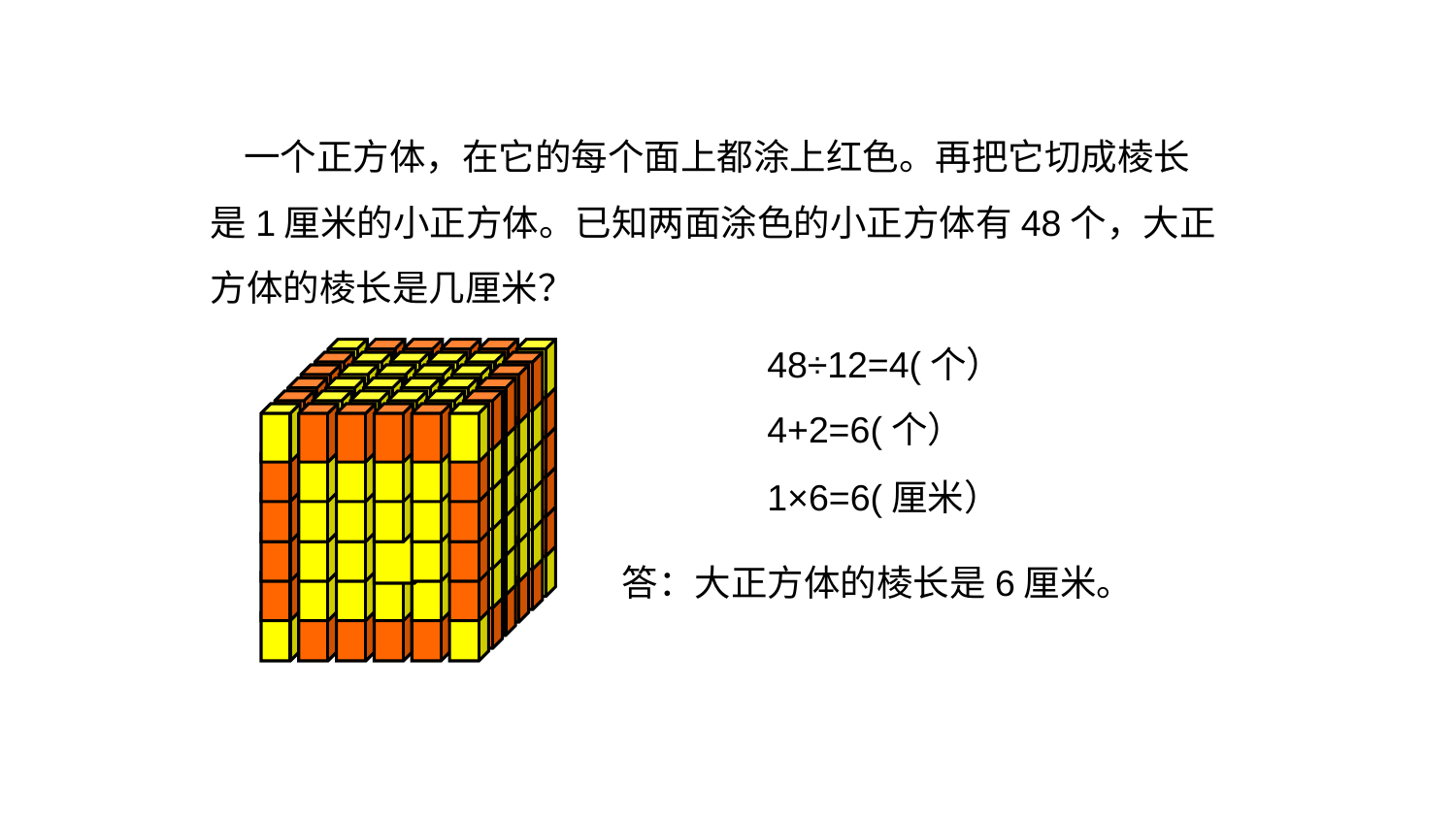

一个正方体，在它的每个面上都涂上红色。再把它切成棱长是1厘米的小正方体。已知两面涂色的小正方体有48个，大正方体的棱长是几厘米？
48÷12=4(个）

4+2=6(个）
1×6=6(厘米）
答：大正方体的棱长是6厘米。